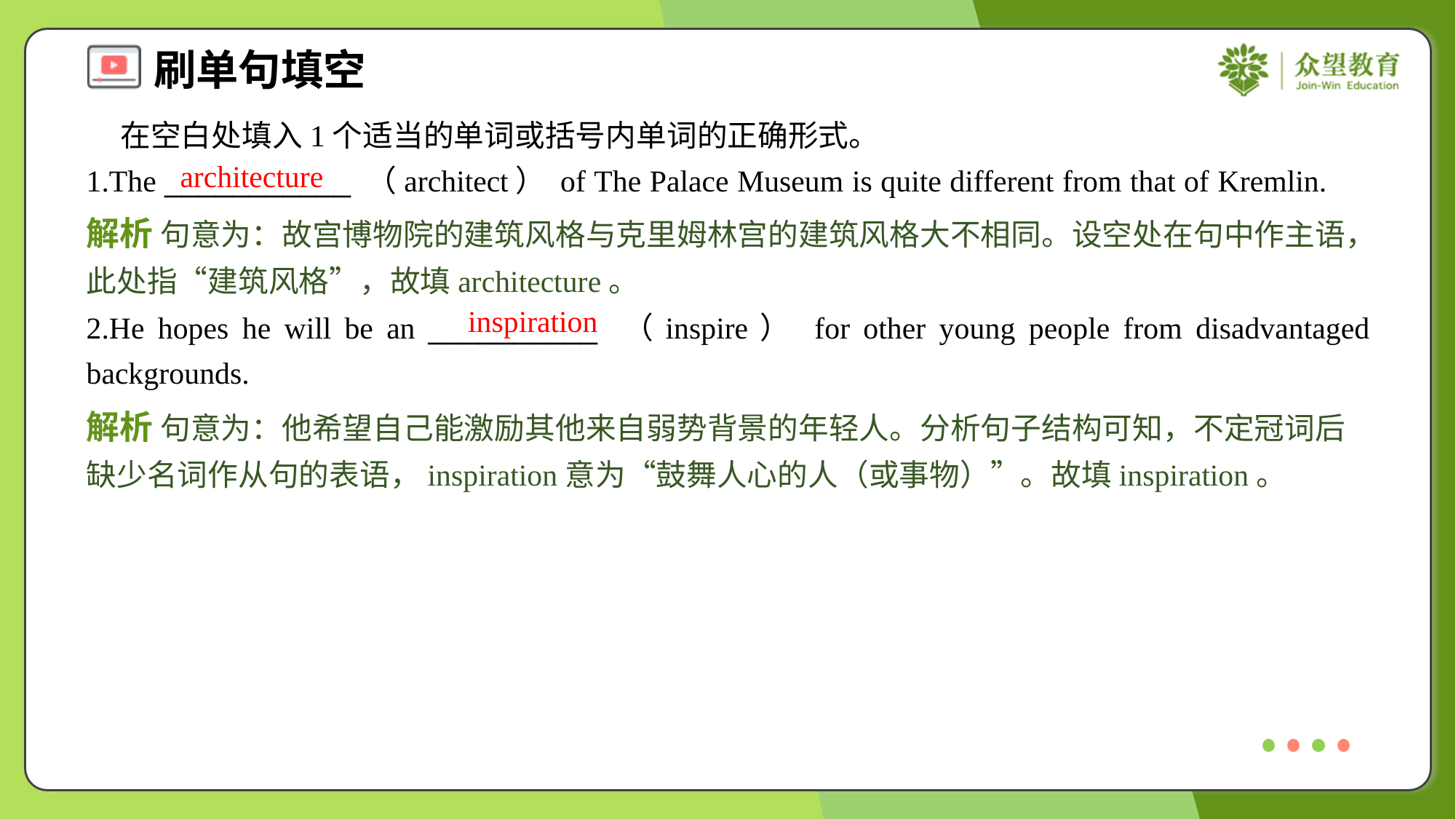

在空白处填入1个适当的单词或括号内单词的正确形式。
1.The ___________ （architect） of The Palace Museum is quite different from that of Kremlin.
architecture
解析 句意为：故宫博物院的建筑风格与克里姆林宫的建筑风格大不相同。设空处在句中作主语，此处指“建筑风格”，故填architecture。
inspiration
2.He hopes he will be an __________ （inspire） for other young people from disadvantaged backgrounds.
解析 句意为：他希望自己能激励其他来自弱势背景的年轻人。分析句子结构可知，不定冠词后缺少名词作从句的表语，inspiration意为“鼓舞人心的人（或事物）”。故填inspiration。